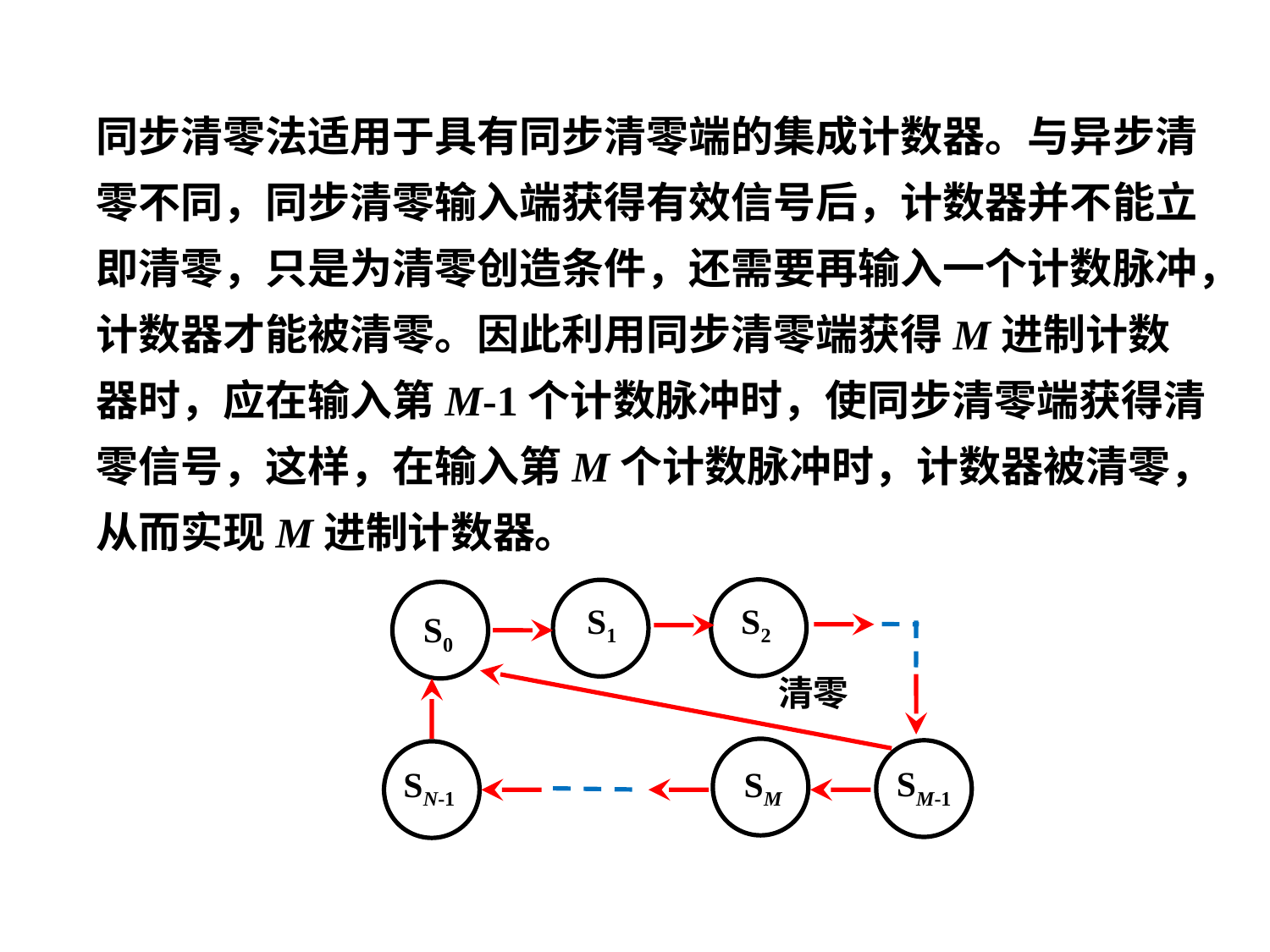

同步清零法适用于具有同步清零端的集成计数器。与异步清零不同，同步清零输入端获得有效信号后，计数器并不能立即清零，只是为清零创造条件，还需要再输入一个计数脉冲，计数器才能被清零。因此利用同步清零端获得M进制计数器时，应在输入第M-1个计数脉冲时，使同步清零端获得清零信号，这样，在输入第M个计数脉冲时，计数器被清零，从而实现M进制计数器。

S1

S2

S0

清零

SM-1

SN-1

SM